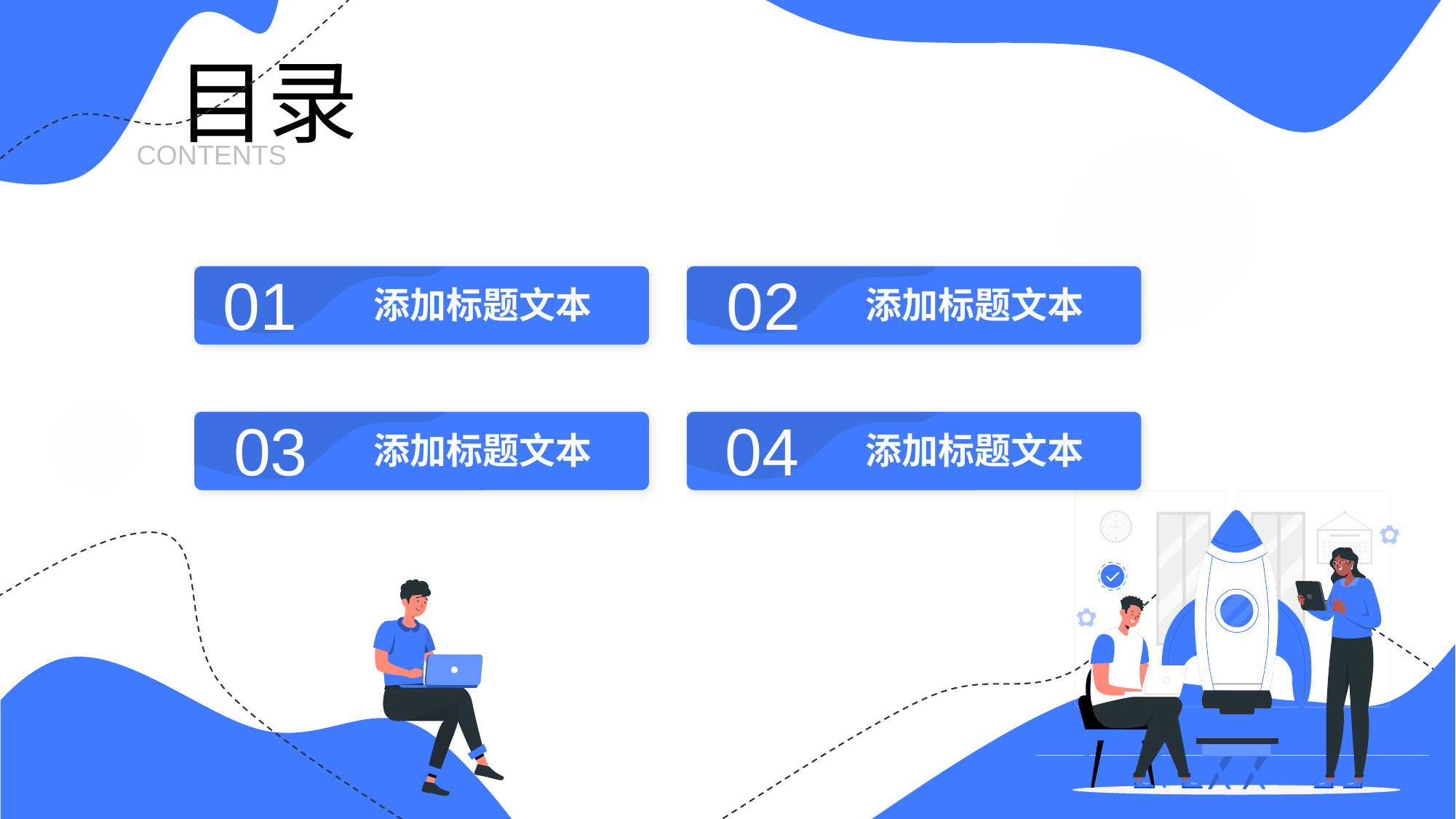

目录
CONTENTS

01

添加标题文本
02

添加标题文本

03

添加标题文本
04

添加标题文本